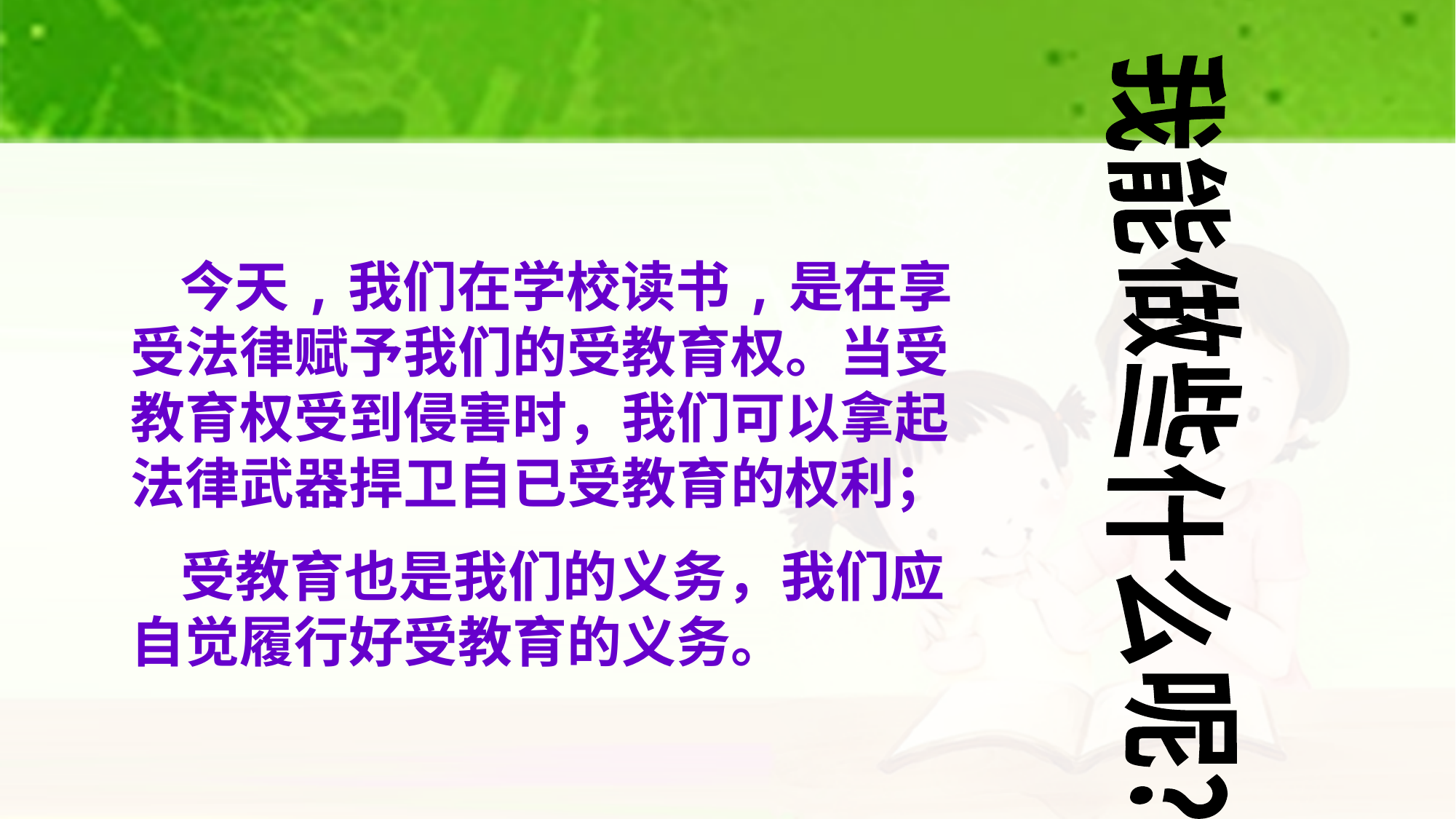

今天,我们在学校读书,是在享受法律赋予我们的受教育权。当受教育权受到侵害时，我们可以拿起法律武器捍卫自已受教育的权利；
   受教育也是我们的义务，我们应自觉履行好受教育的义务。
我能做些什么呢？